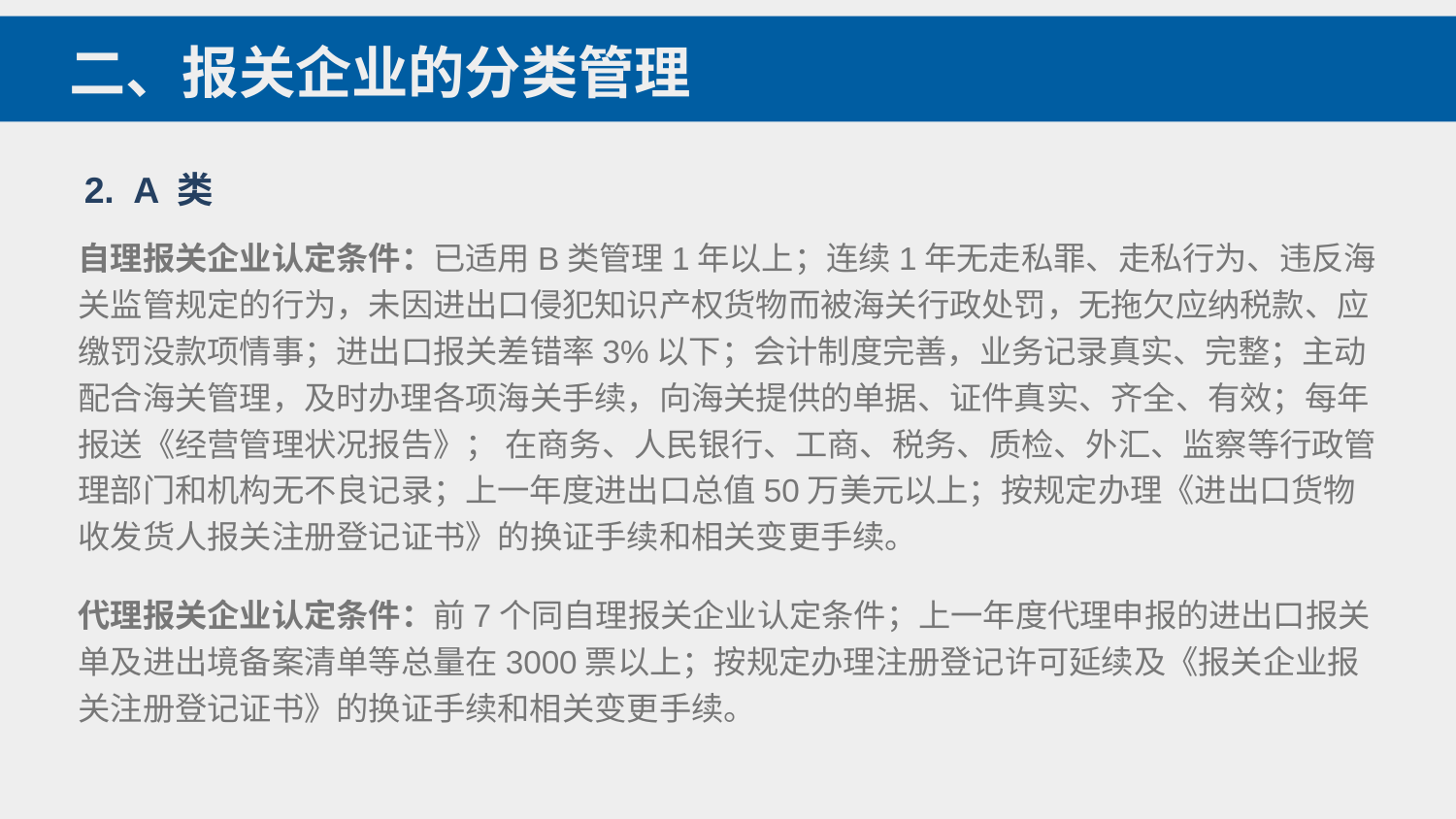

二、报关企业的分类管理
2.  A 类
自理报关企业认定条件：已适用B类管理1年以上；连续1年无走私罪、走私行为、违反海关监管规定的行为，未因进出口侵犯知识产权货物而被海关行政处罚，无拖欠应纳税款、应缴罚没款项情事；进出口报关差错率3%以下；会计制度完善，业务记录真实、完整；主动配合海关管理，及时办理各项海关手续，向海关提供的单据、证件真实、齐全、有效；每年报送《经营管理状况报告》； 在商务、人民银行、工商、税务、质检、外汇、监察等行政管理部门和机构无不良记录；上一年度进出口总值50万美元以上；按规定办理《进出口货物收发货人报关注册登记证书》的换证手续和相关变更手续。

代理报关企业认定条件：前7个同自理报关企业认定条件；上一年度代理申报的进出口报关单及进出境备案清单等总量在3000票以上；按规定办理注册登记许可延续及《报关企业报关注册登记证书》的换证手续和相关变更手续。